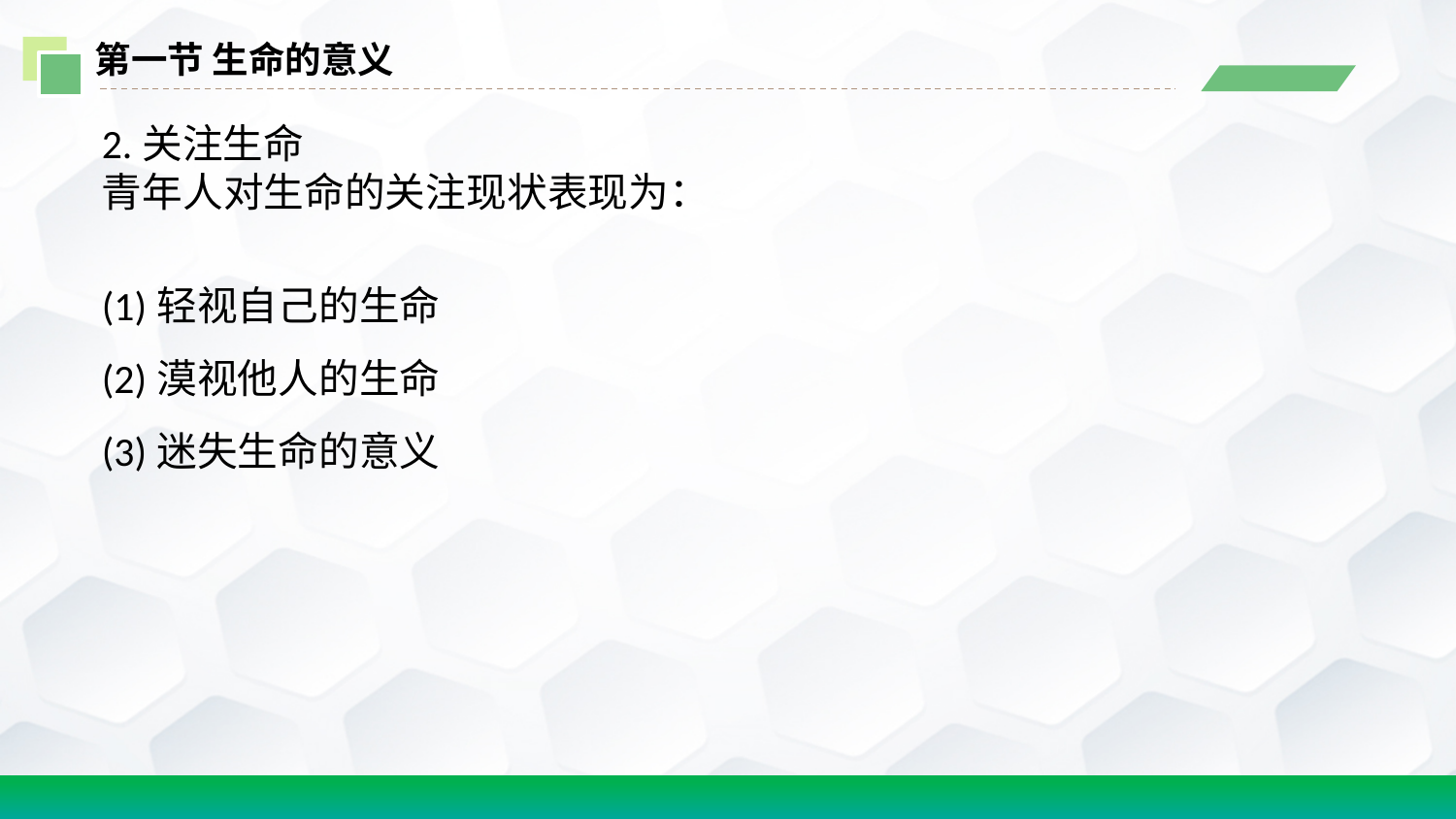

第一节 生命的意义
2.关注生命
青年人对生命的关注现状表现为：
(1)轻视自己的生命
(2)漠视他人的生命
(3)迷失生命的意义